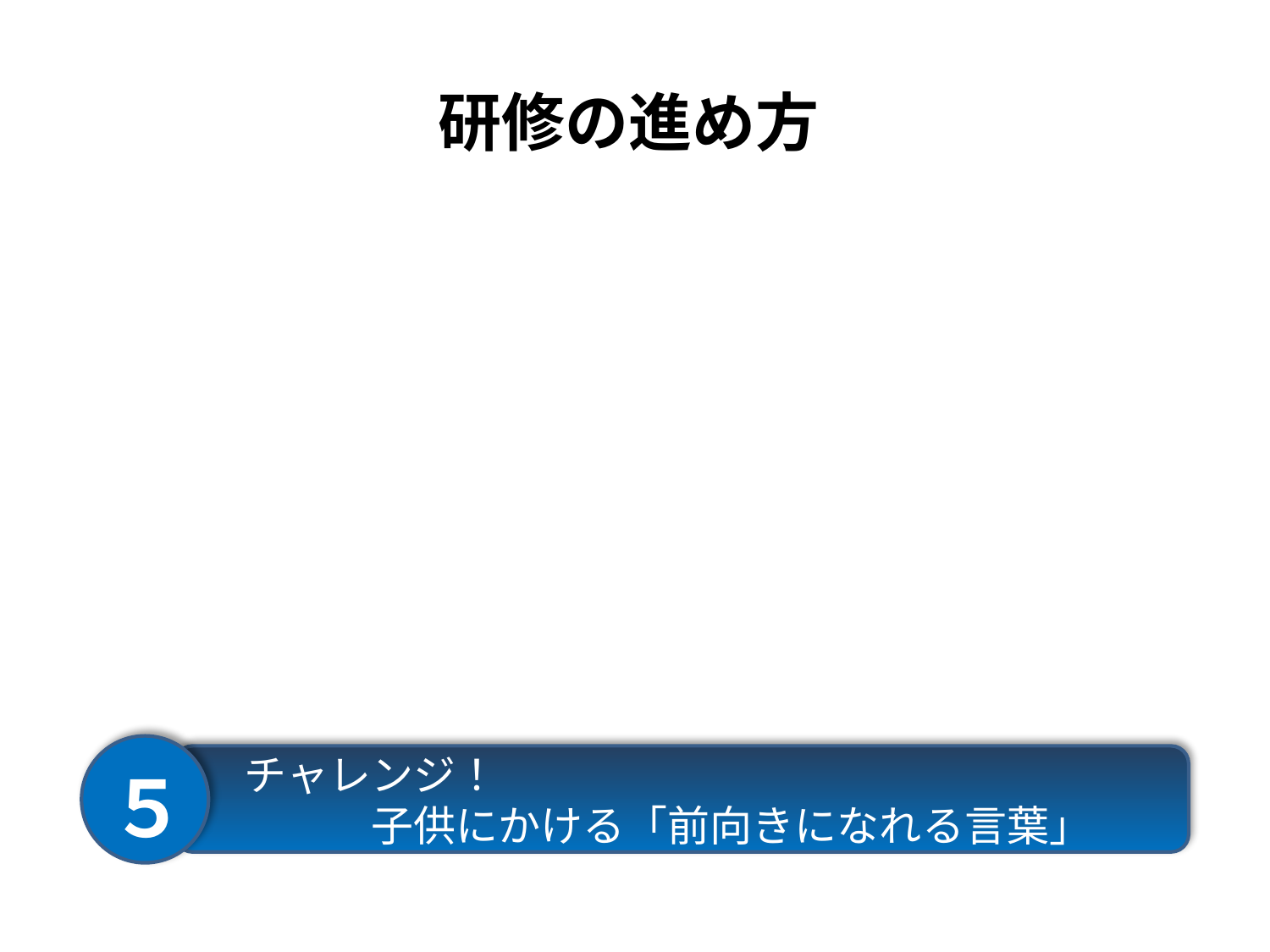

# 研修の進め方

　 チャレンジ！
　 　　　子供にかける「前向きになれる言葉」
５